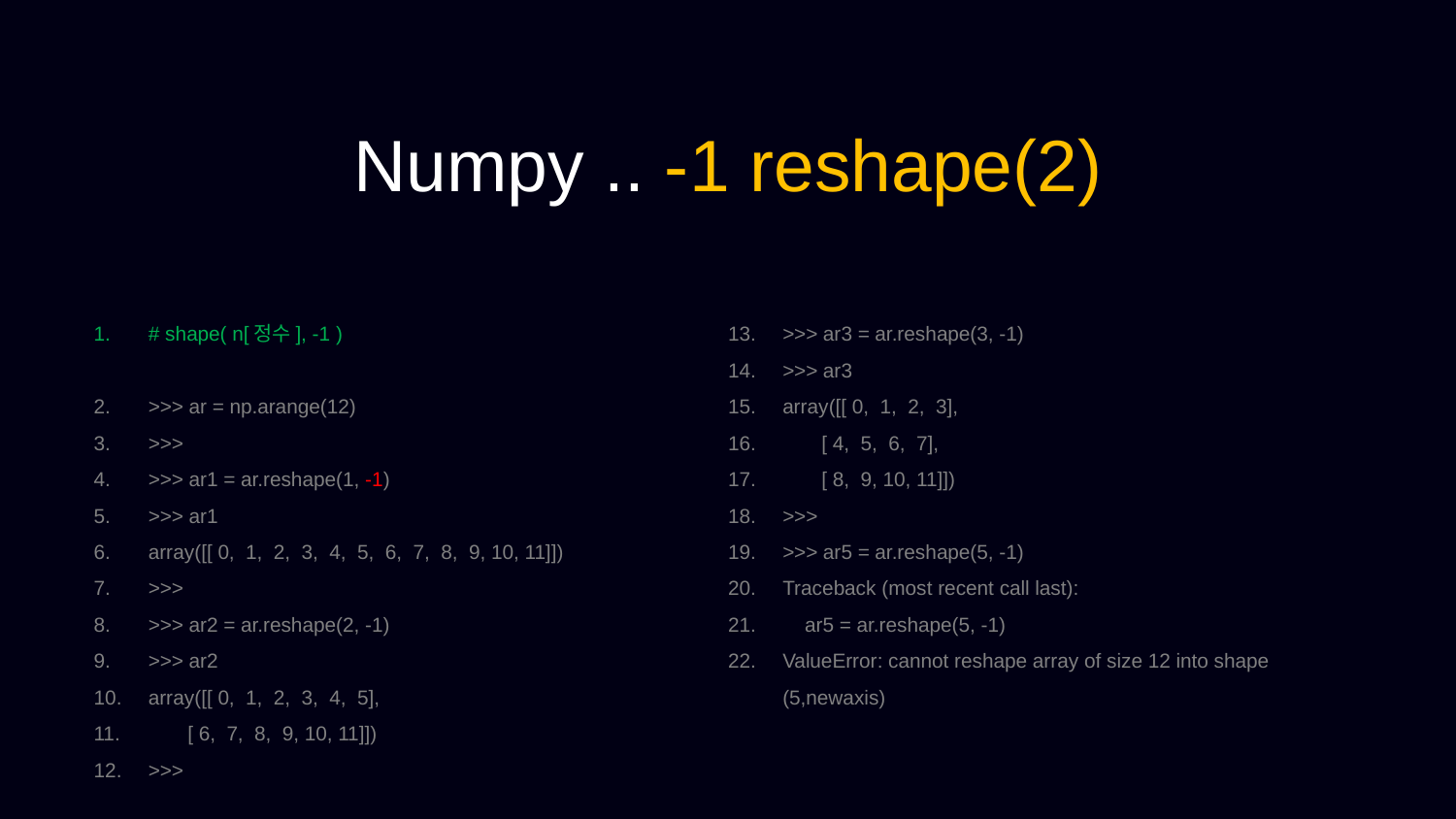

Numpy .. -1 reshape(2)
# shape( n[정수], -1 )

>>> ar = np.arange(12)
>>>
>>> ar1 = ar.reshape(1, -1)
>>> ar1
array([[ 0,  1,  2,  3,  4,  5,  6,  7,  8,  9, 10, 11]])
>>>
>>> ar2 = ar.reshape(2, -1)
>>> ar2
array([[ 0,  1,  2,  3,  4,  5],
       [ 6,  7,  8,  9, 10, 11]])
>>>
>>> ar3 = ar.reshape(3, -1)
>>> ar3
array([[ 0,  1,  2,  3],
       [ 4,  5,  6,  7],
       [ 8,  9, 10, 11]])
>>>
>>> ar5 = ar.reshape(5, -1)
Traceback (most recent call last):
    ar5 = ar.reshape(5, -1)
ValueError: cannot reshape array of size 12 into shape (5,newaxis)